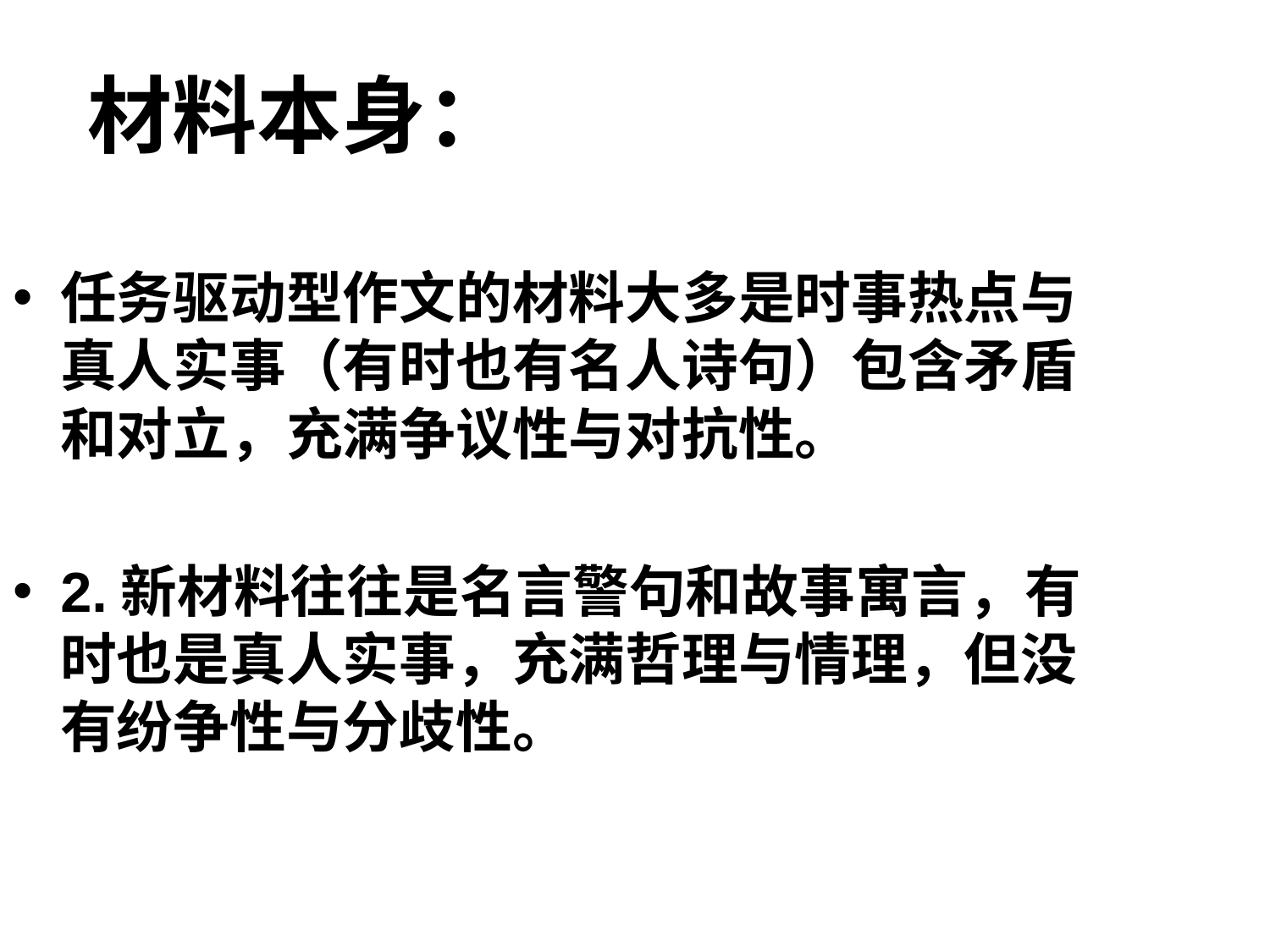

材料本身：
任务驱动型作文的材料大多是时事热点与真人实事（有时也有名人诗句）包含矛盾和对立，充满争议性与对抗性。

2.新材料往往是名言警句和故事寓言，有时也是真人实事，充满哲理与情理，但没有纷争性与分歧性。